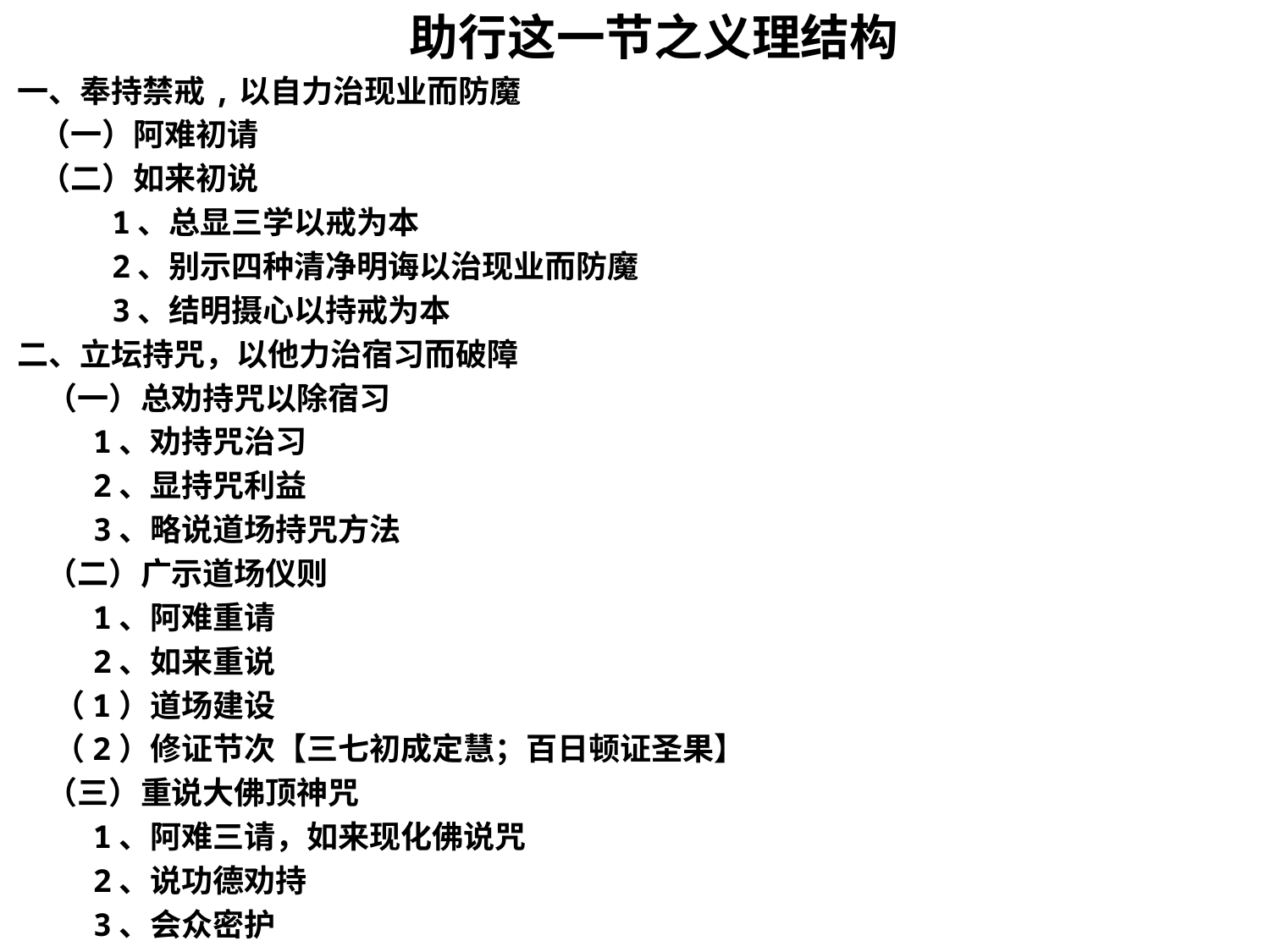

助行这一节之义理结构
一、奉持禁戒,以自力治现业而防魔
  （一）阿难初请
  （二）如来初说
     1、总显三学以戒为本
     2、别示四种清净明诲以治现业而防魔
     3、结明摄心以持戒为本
二、立坛持咒，以他力治宿习而破障
   （一）总劝持咒以除宿习
    1、劝持咒治习
    2、显持咒利益
    3、略说道场持咒方法
   （二）广示道场仪则
    1、阿难重请
    2、如来重说
    （1）道场建设
    （2）修证节次【三七初成定慧；百日顿证圣果】
   （三）重说大佛顶神咒
    1、阿难三请，如来现化佛说咒
    2、说功德劝持
    3、会众密护